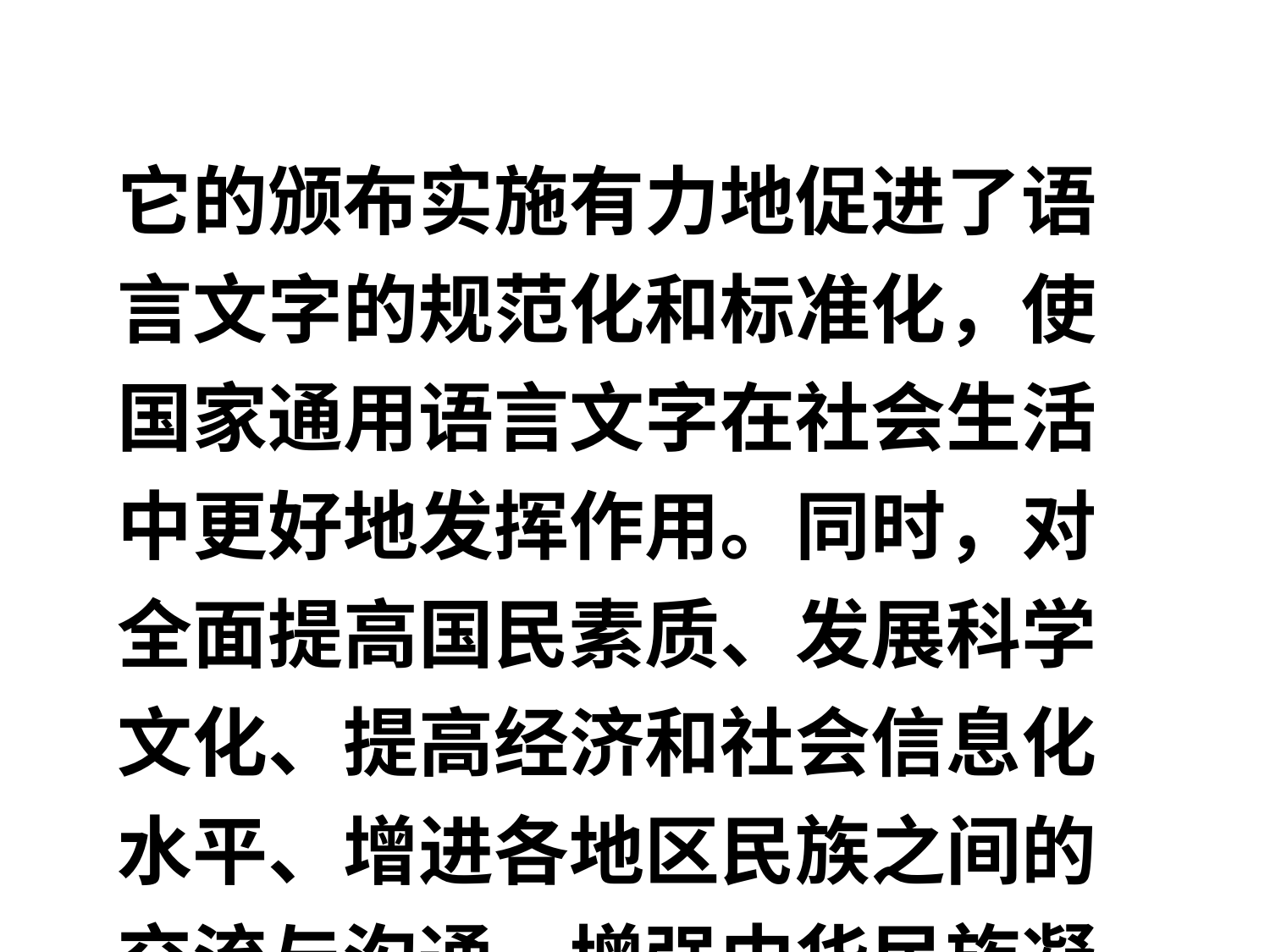

它的颁布实施有力地促进了语言文字的规范化和标准化，使国家通用语言文字在社会生活中更好地发挥作用。同时，对全面提高国民素质、发展科学文化、提高经济和社会信息化水平、增进各地区民族之间的交流与沟通、增强中华民族凝聚力均具有重要意义。